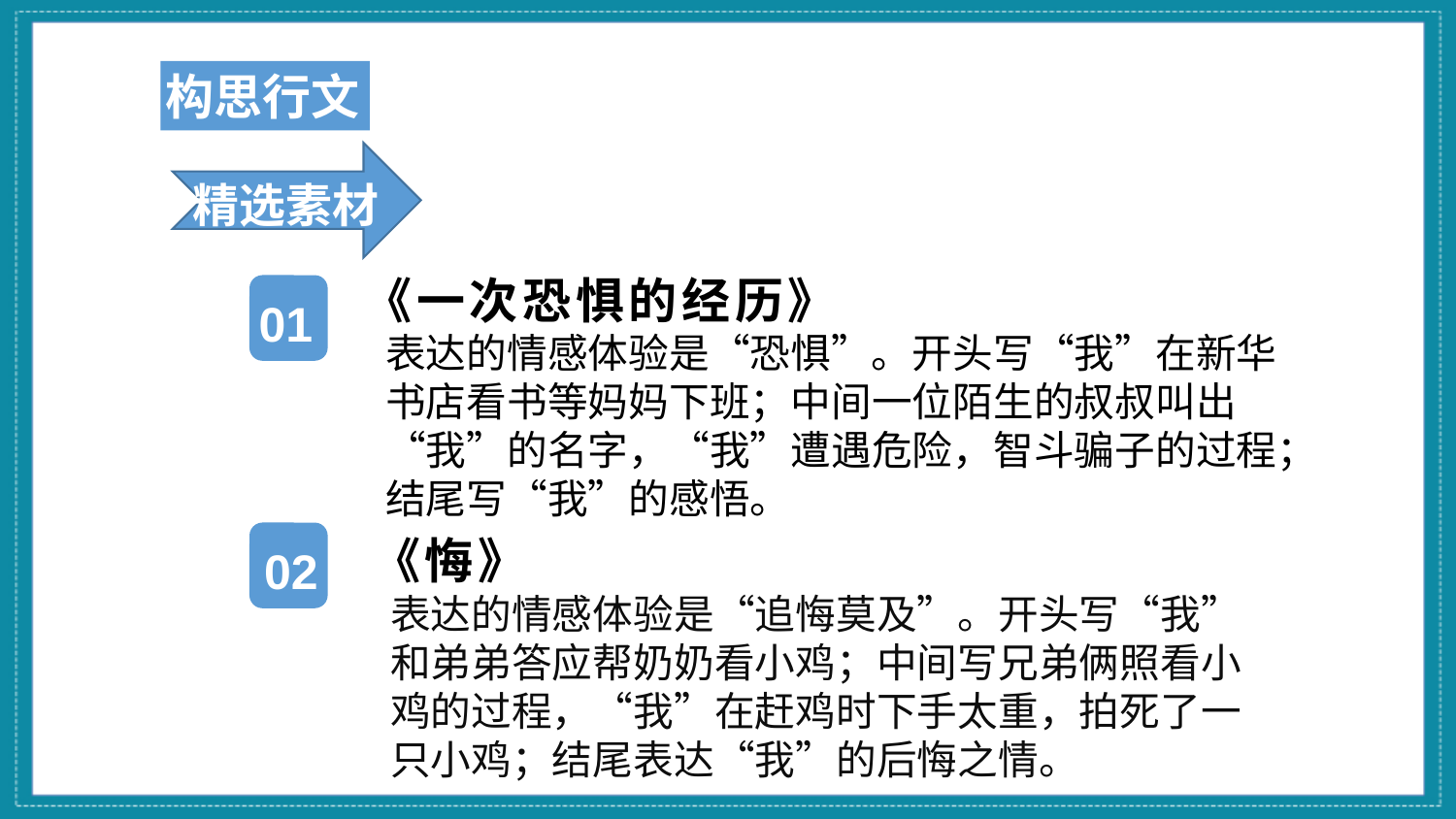

构思行文

精选素材
《一次恐惧的经历》

01
表达的情感体验是“恐惧”。开头写“我”在新华书店看书等妈妈下班；中间一位陌生的叔叔叫出“我”的名字，“我”遭遇危险，智斗骗子的过程；结尾写“我”的感悟。

《悔》
02
表达的情感体验是“追悔莫及”。开头写“我”和弟弟答应帮奶奶看小鸡；中间写兄弟俩照看小鸡的过程，“我”在赶鸡时下手太重，拍死了一只小鸡；结尾表达“我”的后悔之情。